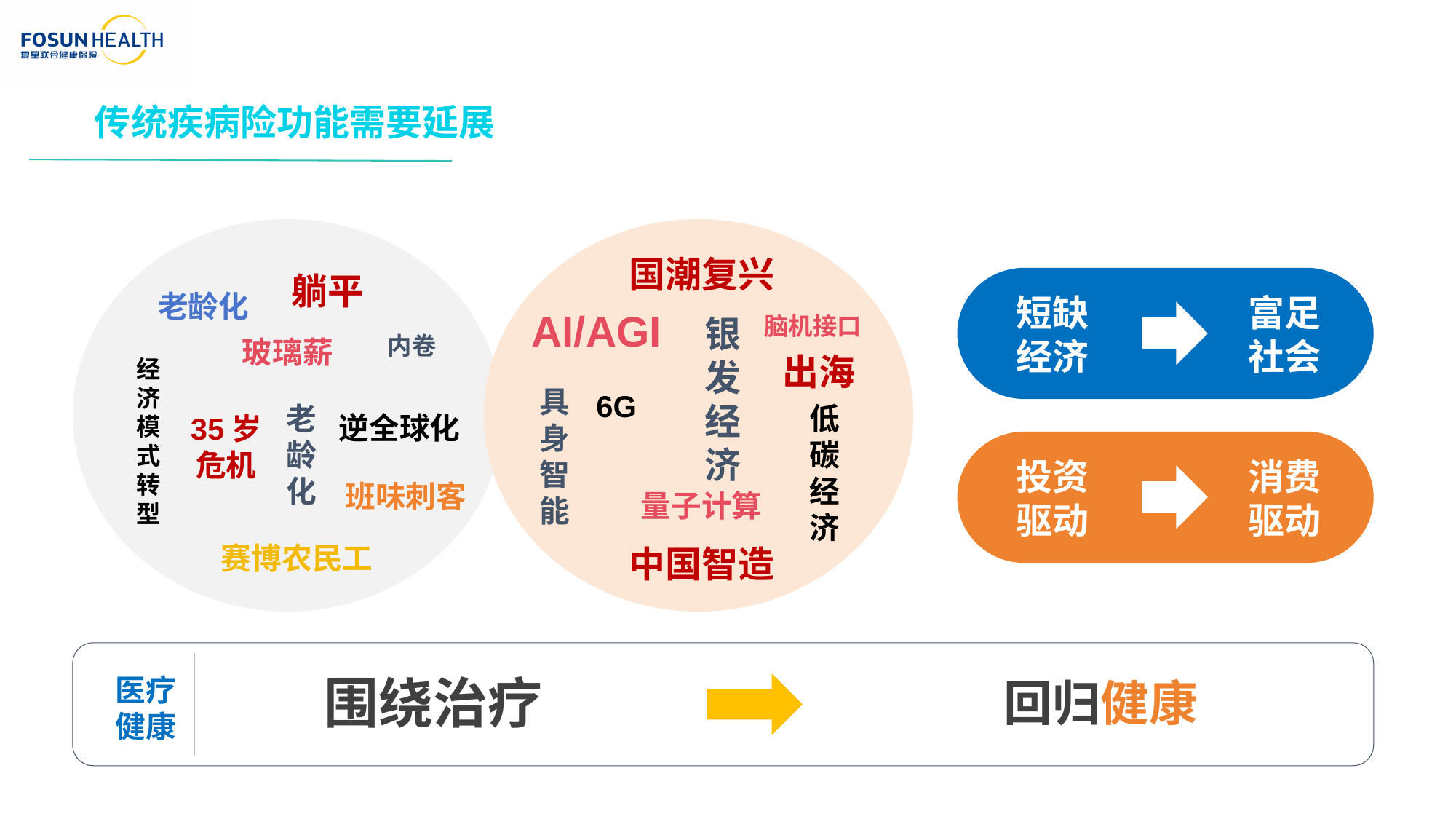

传统疾病险功能需要延展

躺平
老龄化
内卷
玻璃薪
经济模式转型
老龄化
逆全球化
35岁危机
班味刺客
赛博农民工

国潮复兴
AI/AGI
银发经济
脑机接口
出海
具身智能
6G
低碳经济
量子计算
中国智造

短缺
经济
富足
社会

投资
驱动
消费
驱动

围绕治疗
回归健康
医疗健康

6